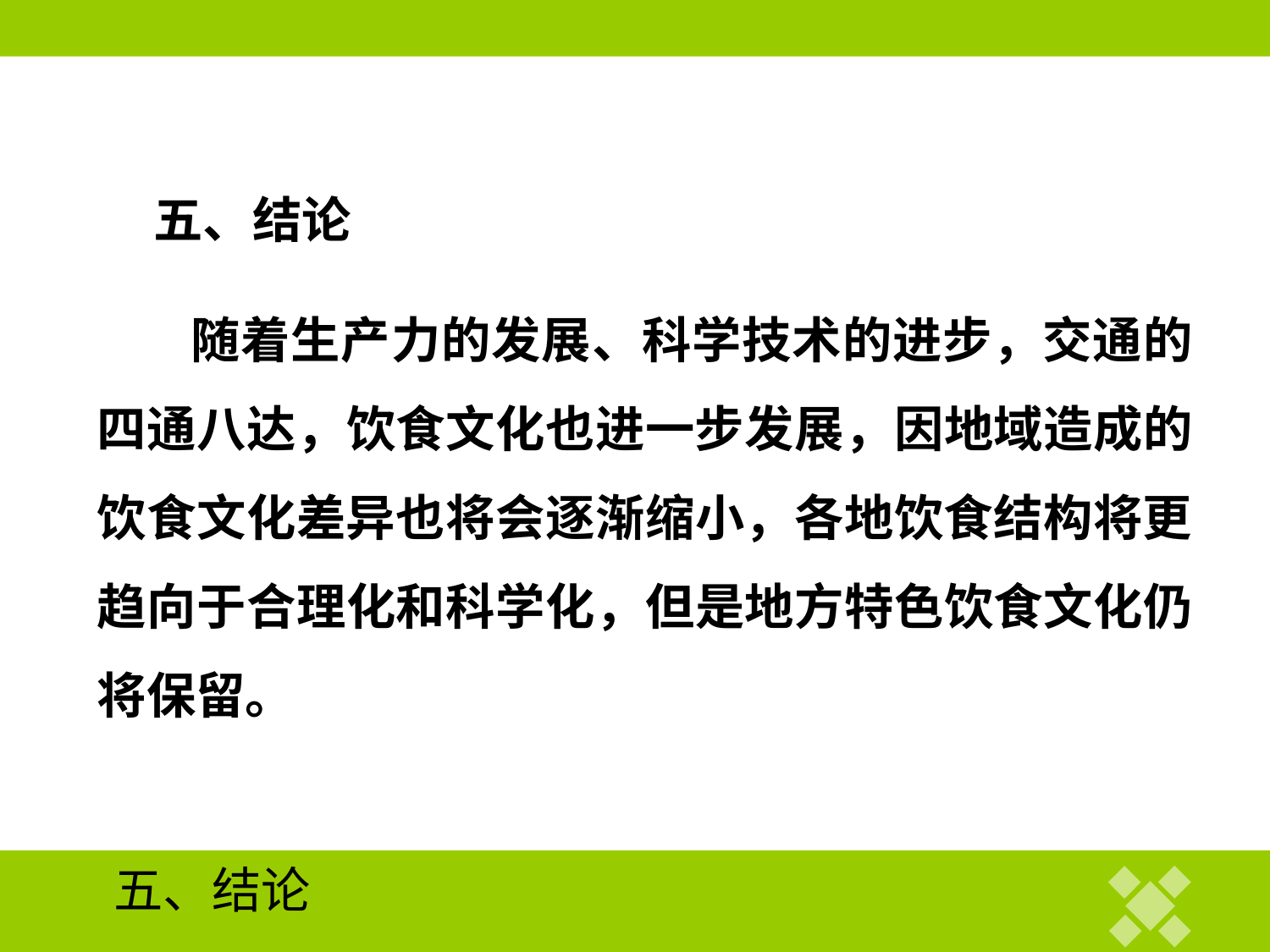

五、结论
  随着生产力的发展、科学技术的进步，交通的四通八达，饮食文化也进一步发展，因地域造成的饮食文化差异也将会逐渐缩小，各地饮食结构将更趋向于合理化和科学化，但是地方特色饮食文化仍将保留。
五、结论